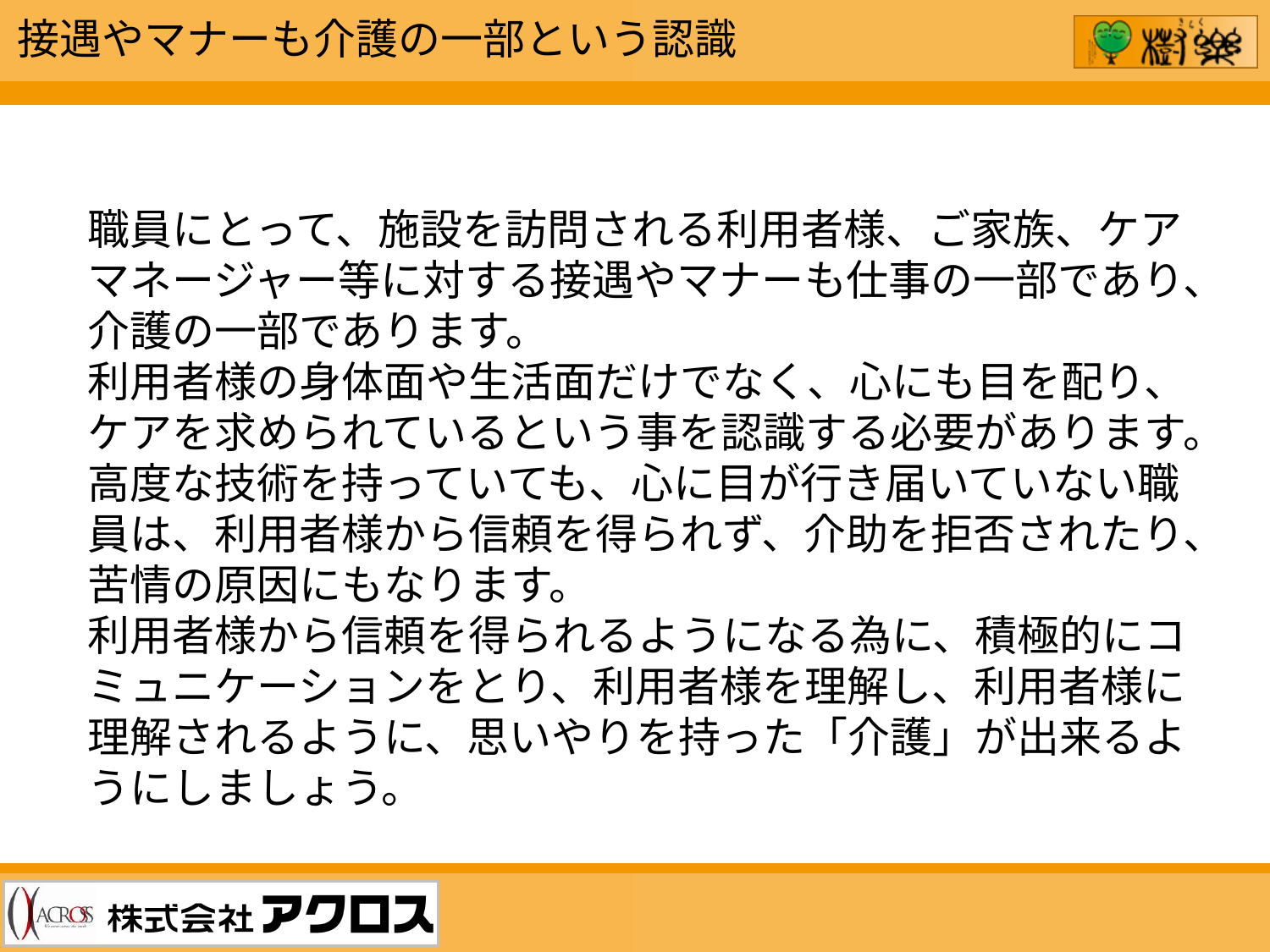

接遇やマナーも介護の一部という認識
職員にとって、施設を訪問される利用者様、ご家族、ケアマネージャー等に対する接遇やマナーも仕事の一部であり、介護の一部であります。
利用者様の身体面や生活面だけでなく、心にも目を配り、ケアを求められているという事を認識する必要があります。
高度な技術を持っていても、心に目が行き届いていない職員は、利用者様から信頼を得られず、介助を拒否されたり、苦情の原因にもなります。
利用者様から信頼を得られるようになる為に、積極的にコミュニケーションをとり、利用者様を理解し、利用者様に理解されるように、思いやりを持った「介護」が出来るようにしましょう。